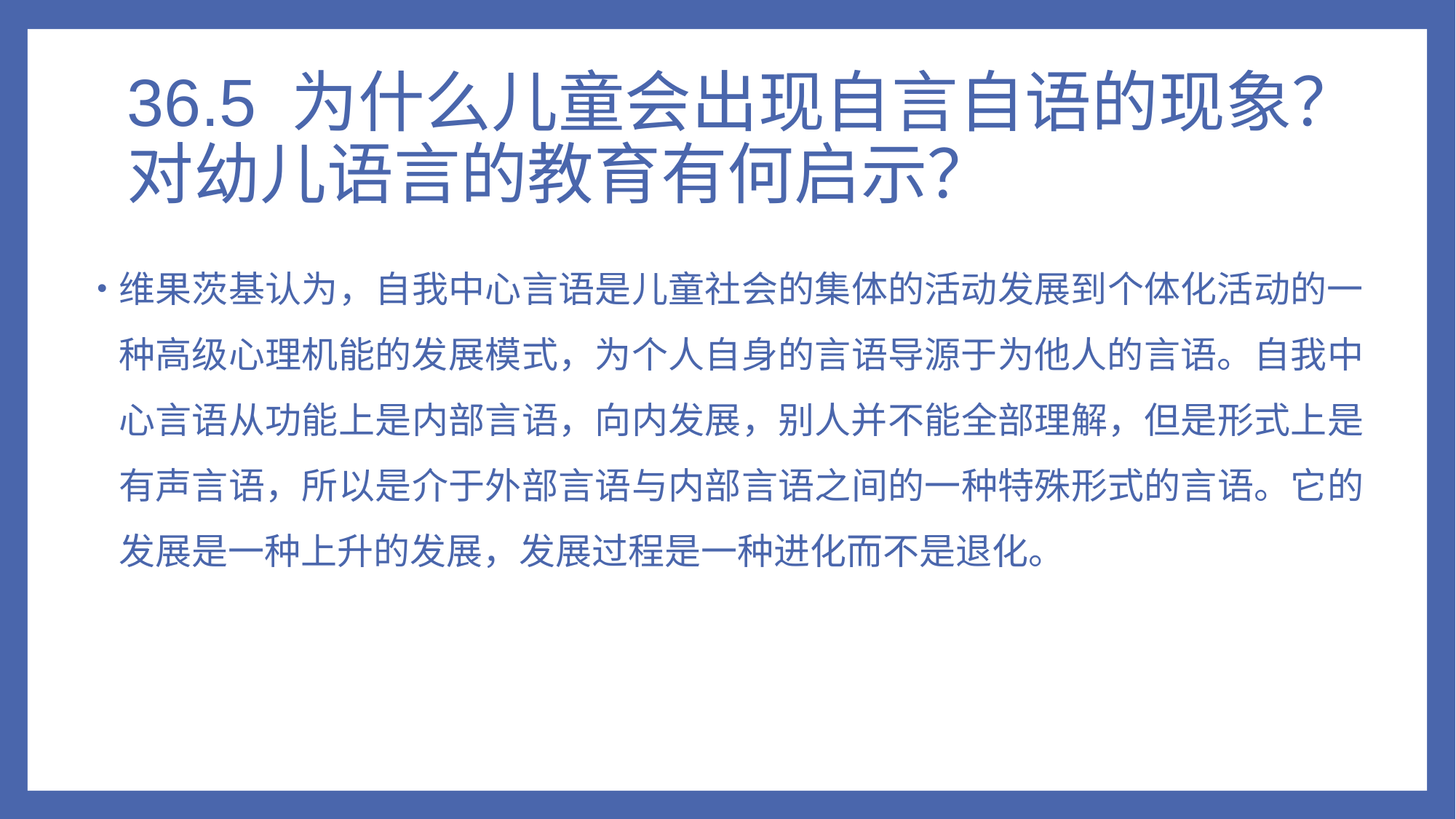

# 36.5 为什么儿童会出现自言自语的现象？对幼儿语言的教育有何启示？
维果茨基认为，自我中心言语是儿童社会的集体的活动发展到个体化活动的一种高级心理机能的发展模式，为个人自身的言语导源于为他人的言语。自我中心言语从功能上是内部言语，向内发展，别人并不能全部理解，但是形式上是有声言语，所以是介于外部言语与内部言语之间的一种特殊形式的言语。它的发展是一种上升的发展，发展过程是一种进化而不是退化。